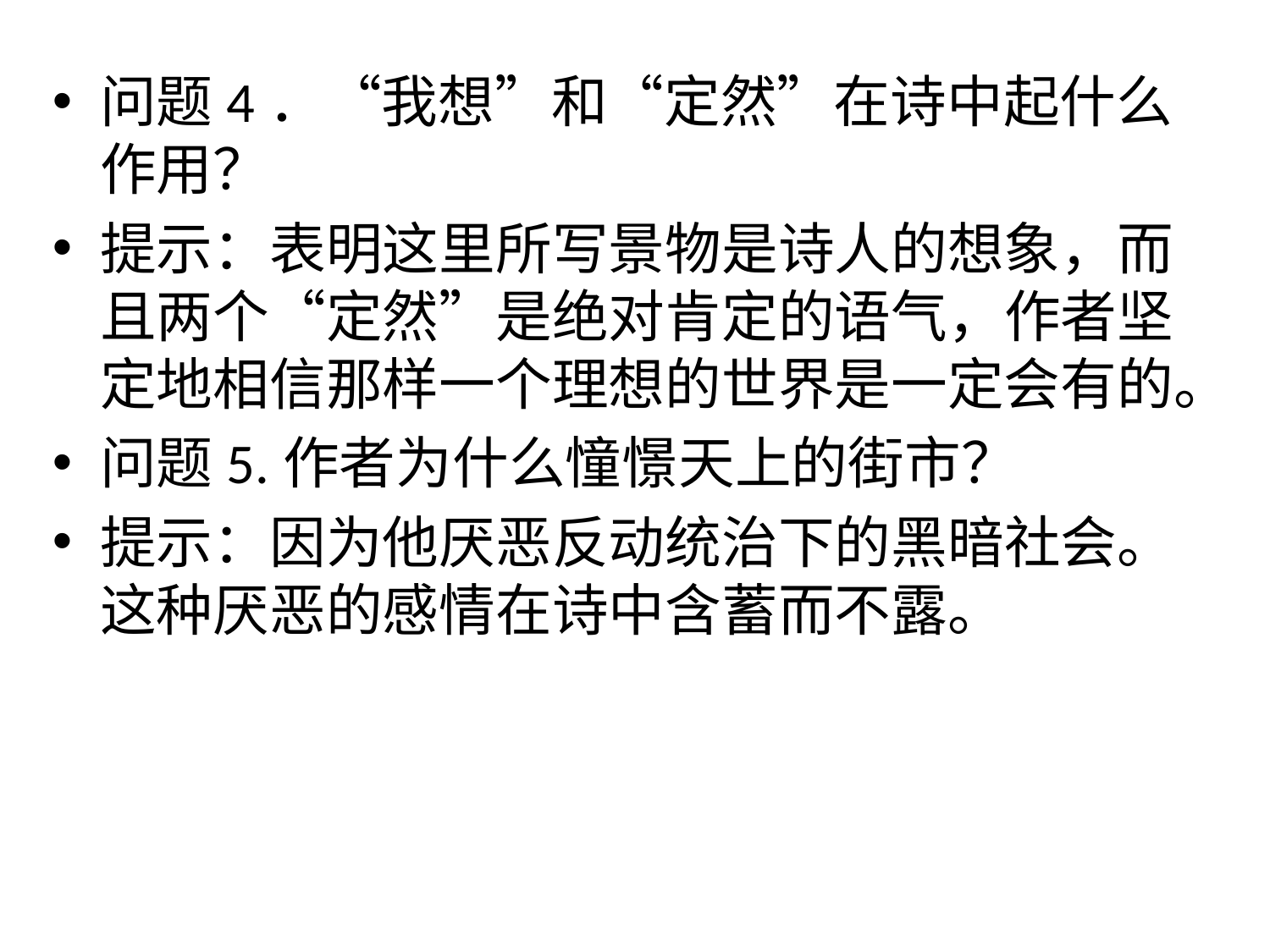

问题4．“我想”和“定然”在诗中起什么作用？
提示：表明这里所写景物是诗人的想象，而且两个“定然”是绝对肯定的语气，作者坚定地相信那样一个理想的世界是一定会有的。
问题5.作者为什么憧憬天上的街市？
提示：因为他厌恶反动统治下的黑暗社会。这种厌恶的感情在诗中含蓄而不露。